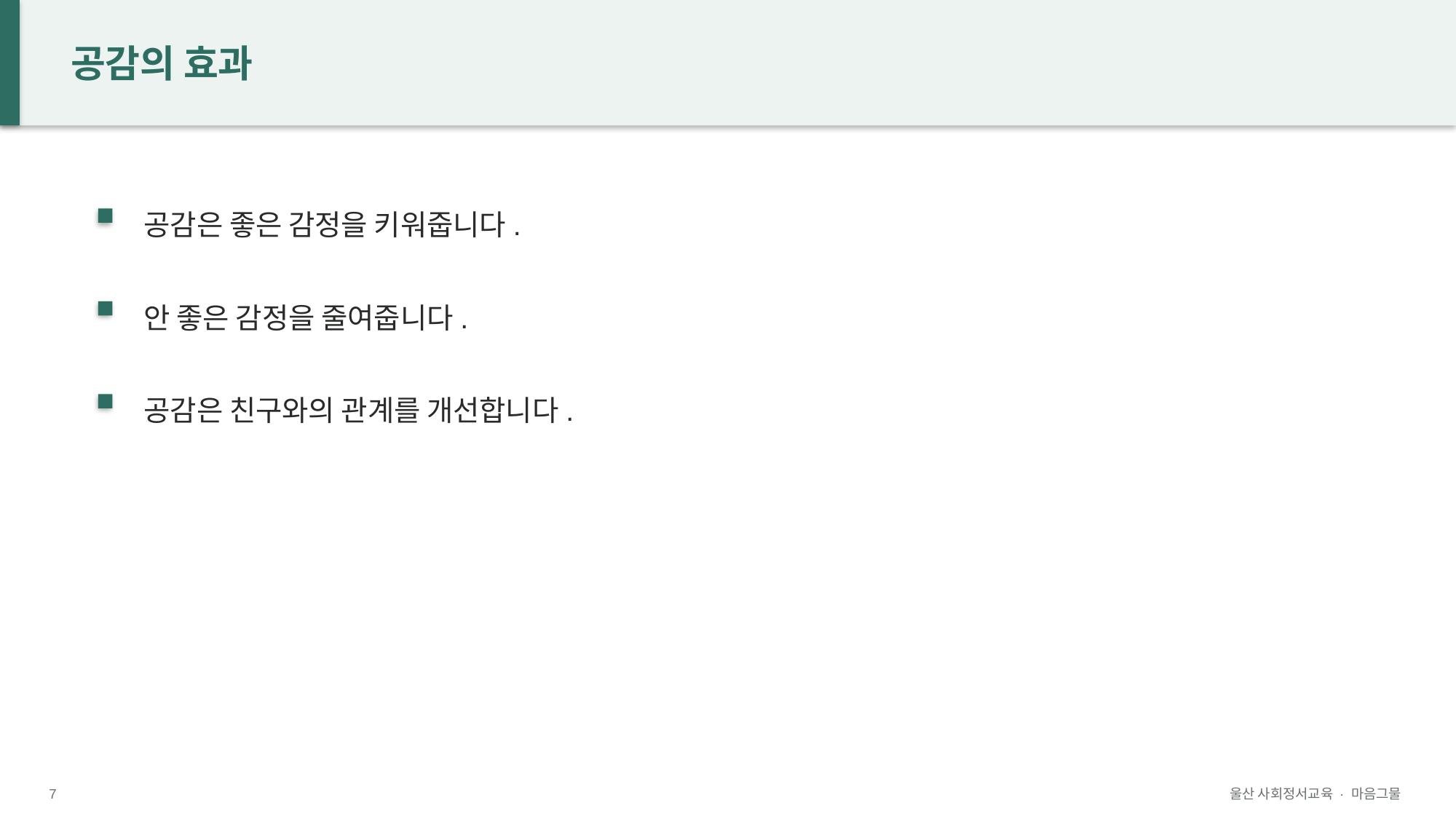

공감의 효과
공감은 좋은 감정을 키워줍니다.

안 좋은 감정을 줄여줍니다.

공감은 친구와의 관계를 개선합니다.

7
울산 사회정서교육 · 마음그물